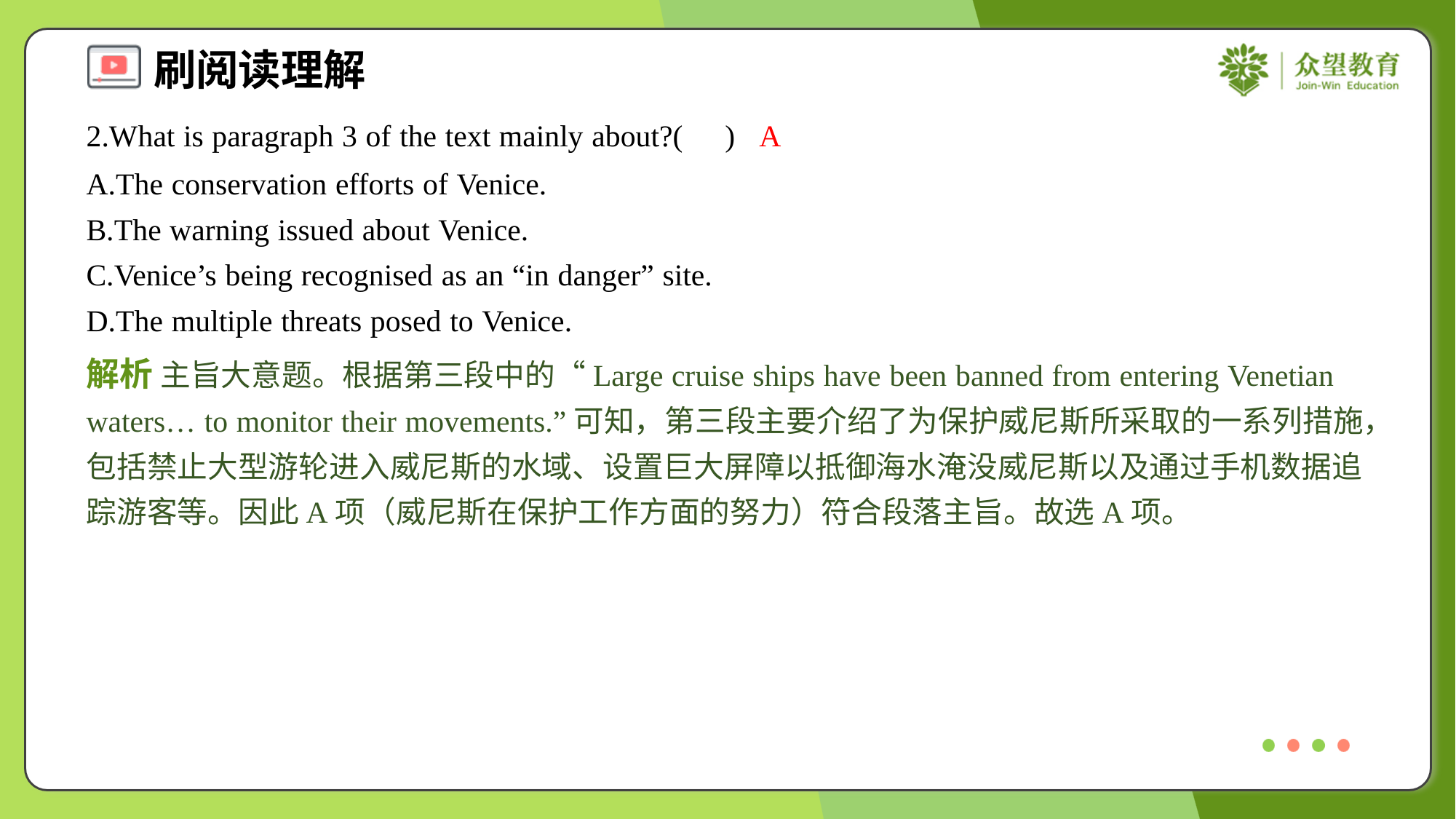

2.What is paragraph 3 of the text mainly about?(     )
A
A.The conservation efforts of Venice.
B.The warning issued about Venice.
C.Venice’s being recognised as an “in danger” site.
D.The multiple threats posed to Venice.
解析 主旨大意题。根据第三段中的“Large cruise ships have been banned from entering Venetian waters… to monitor their movements.”可知，第三段主要介绍了为保护威尼斯所采取的一系列措施，包括禁止大型游轮进入威尼斯的水域、设置巨大屏障以抵御海水淹没威尼斯以及通过手机数据追踪游客等。因此A项（威尼斯在保护工作方面的努力）符合段落主旨。故选A项。